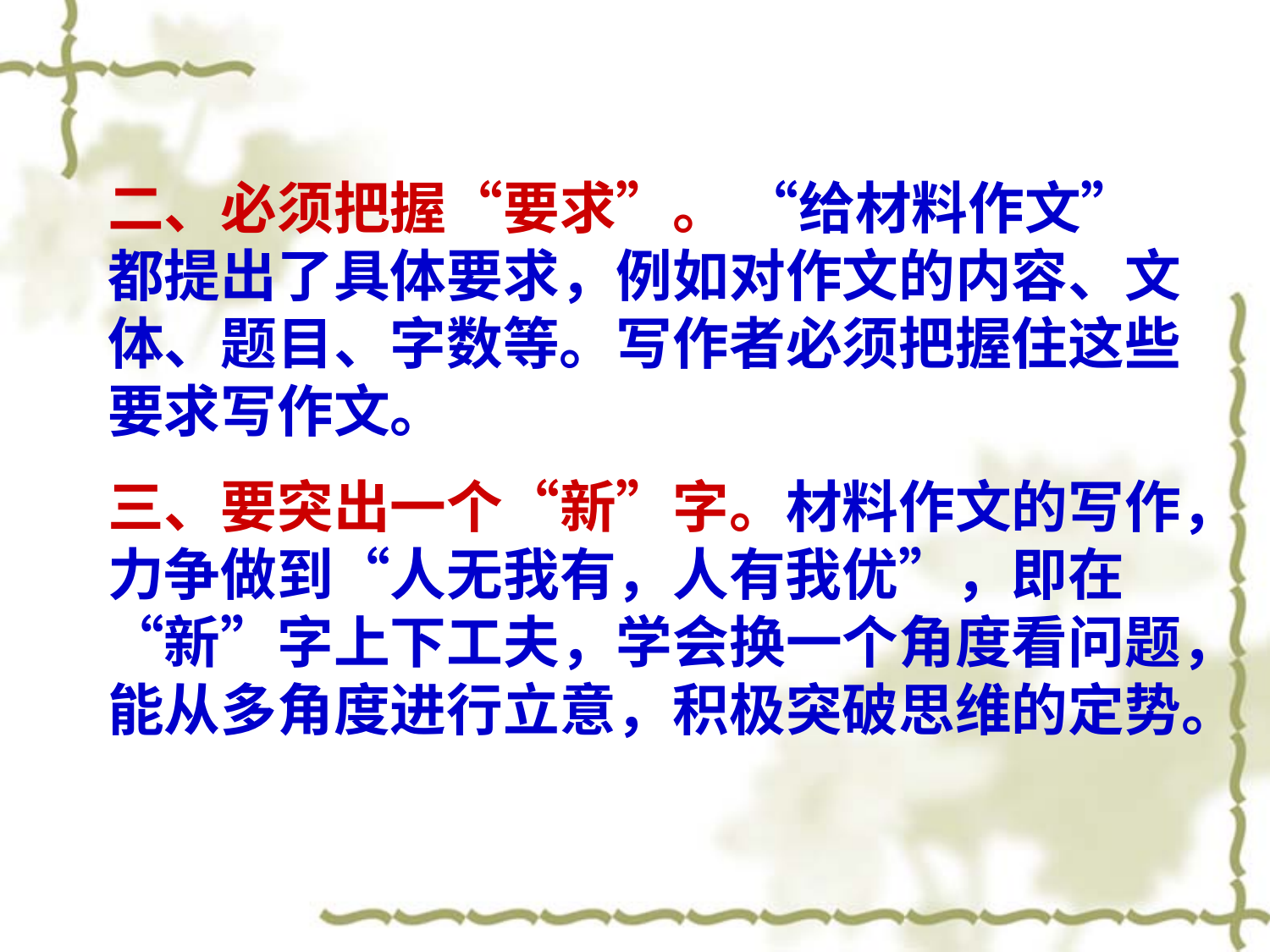

二、必须把握“要求”。 “给材料作文”都提出了具体要求，例如对作文的内容、文体、题目、字数等。写作者必须把握住这些要求写作文。
三、要突出一个“新”字。材料作文的写作，力争做到“人无我有，人有我优”，即在“新”字上下工夫，学会换一个角度看问题，能从多角度进行立意，积极突破思维的定势。
153